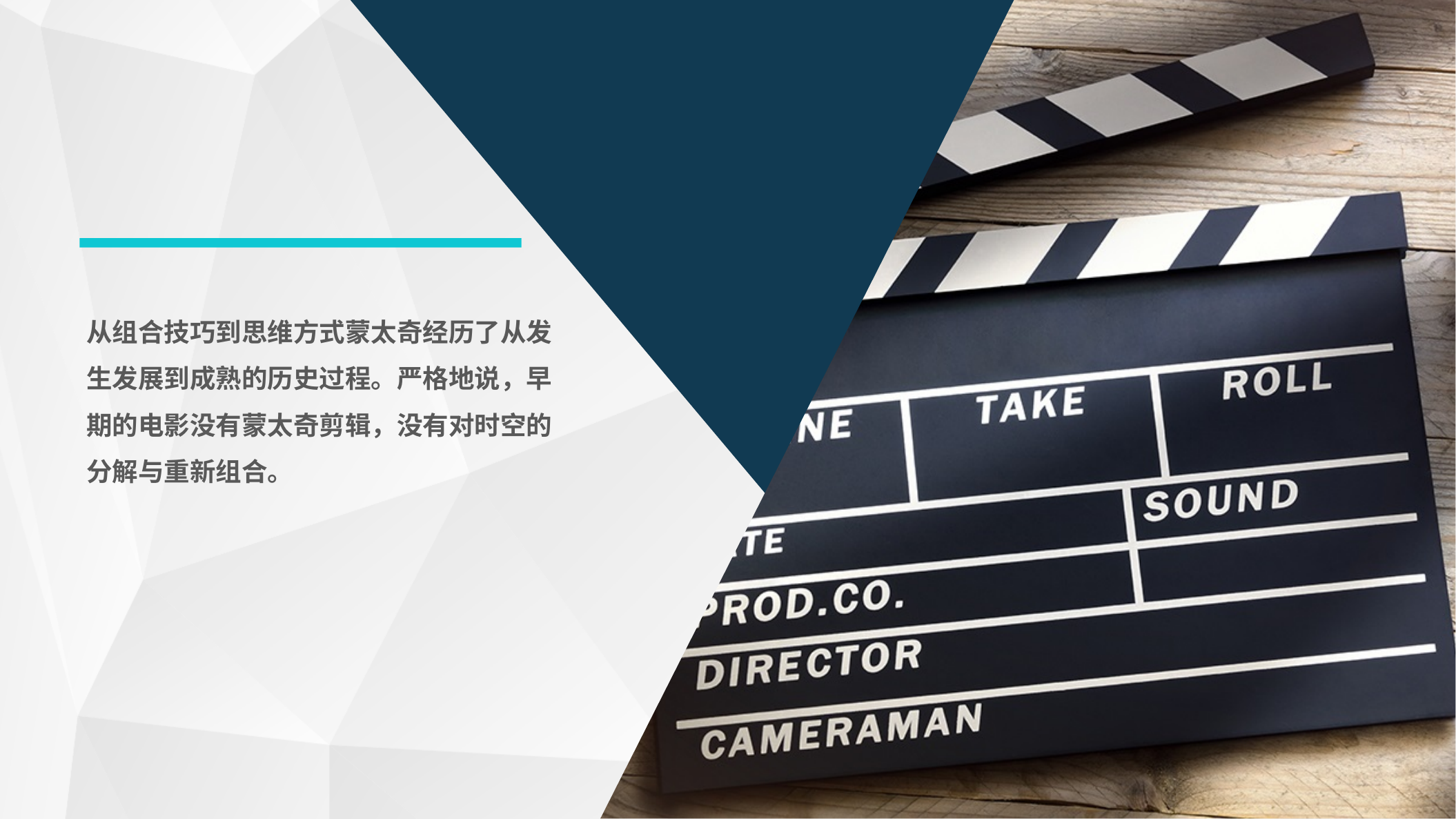

从组合技巧到思维方式蒙太奇经历了从发生发展到成熟的历史过程。严格地说，早期的电影没有蒙太奇剪辑，没有对时空的分解与重新组合。